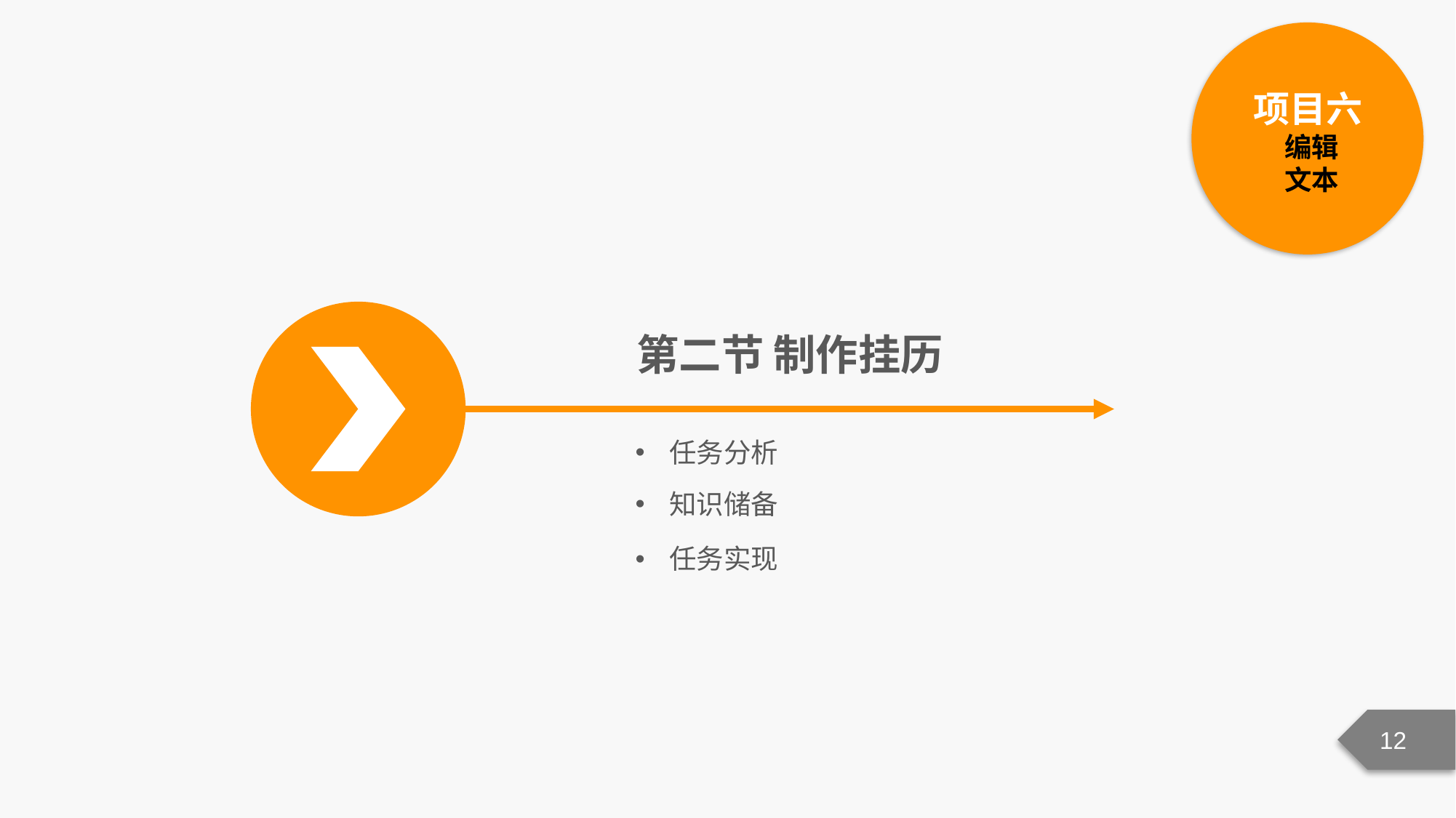

项目六
编辑
文本

第二节 制作挂历

任务分析
知识储备
任务实现